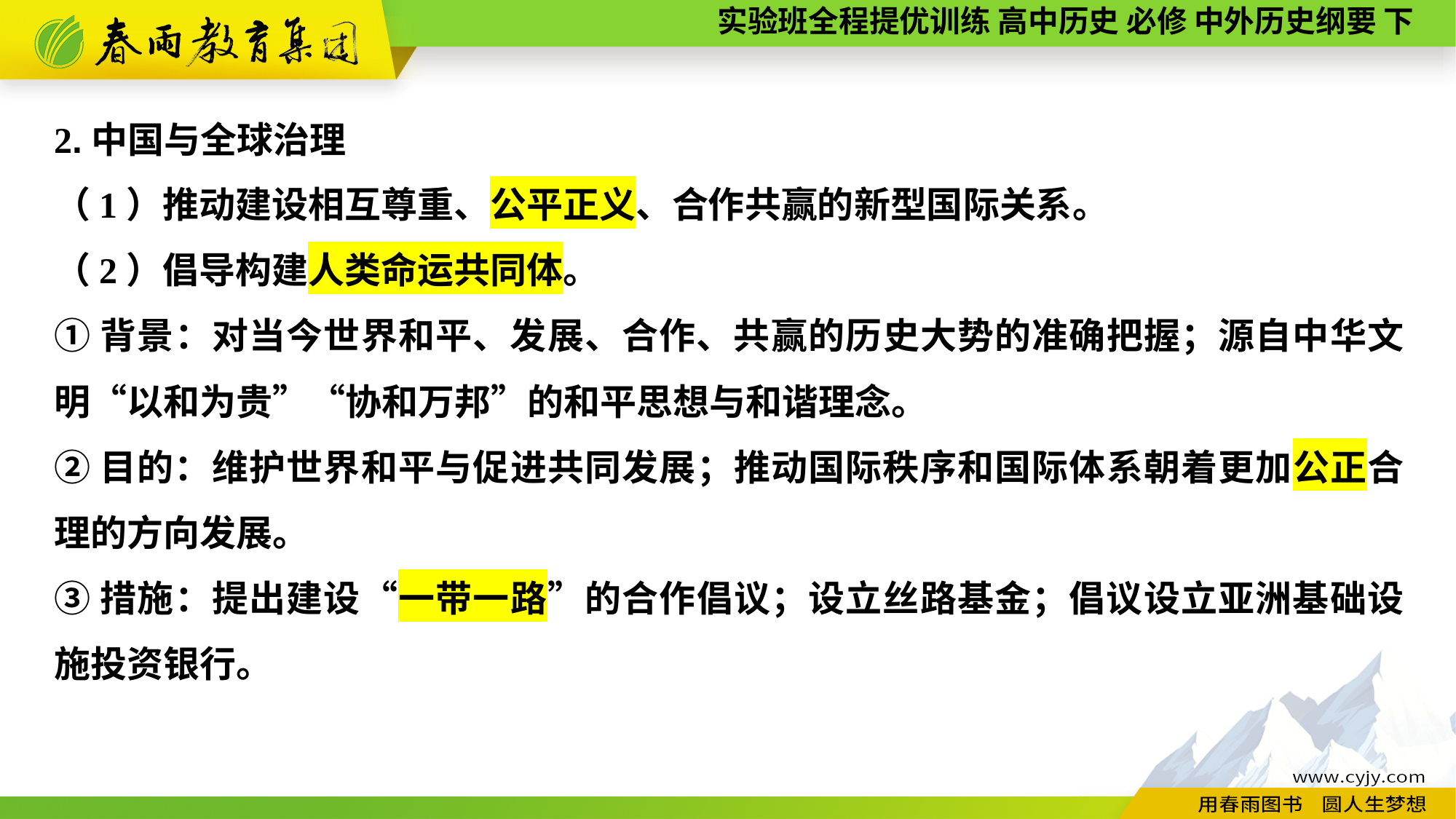

2.中国与全球治理
（1）推动建设相互尊重、公平正义、合作共赢的新型国际关系。
（2）倡导构建人类命运共同体。
①背景：对当今世界和平、发展、合作、共赢的历史大势的准确把握；源自中华文明“以和为贵”“协和万邦”的和平思想与和谐理念。
②目的：维护世界和平与促进共同发展；推动国际秩序和国际体系朝着更加公正合理的方向发展。
③措施：提出建设“一带一路”的合作倡议；设立丝路基金；倡议设立亚洲基础设施投资银行。